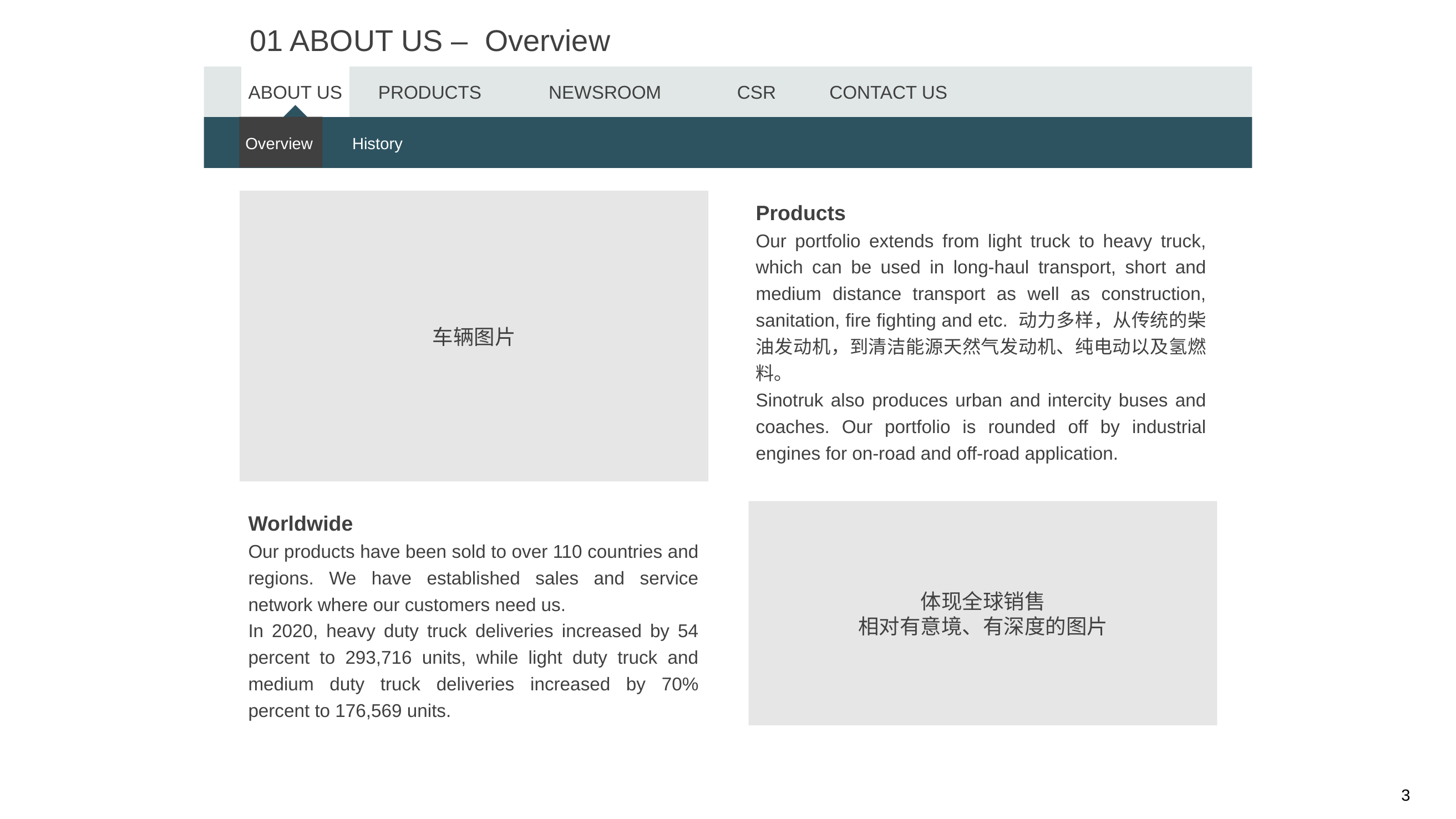

01 ABOUT US –  Overview

ABOUT US
PRODUCTS
NEWSROOM
CSR
CONTACT US

Overview
History
Products
Our portfolio extends from light truck to heavy truck, which can be used in long-haul transport, short and medium distance transport as well as construction, sanitation, fire fighting and etc. 动力多样，从传统的柴油发动机，到清洁能源天然气发动机、纯电动以及氢燃料。
Sinotruk also produces urban and intercity buses and coaches. Our portfolio is rounded off by industrial engines for on-road and off-road application.
车辆图片
Worldwide
Our products have been sold to over 110 countries and regions. We have established sales and service network where our customers need us.
In 2020, heavy duty truck deliveries increased by 54 percent to 293,716 units, while light duty truck and medium duty truck deliveries increased by 70% percent to 176,569 units.
体现全球销售
相对有意境、有深度的图片